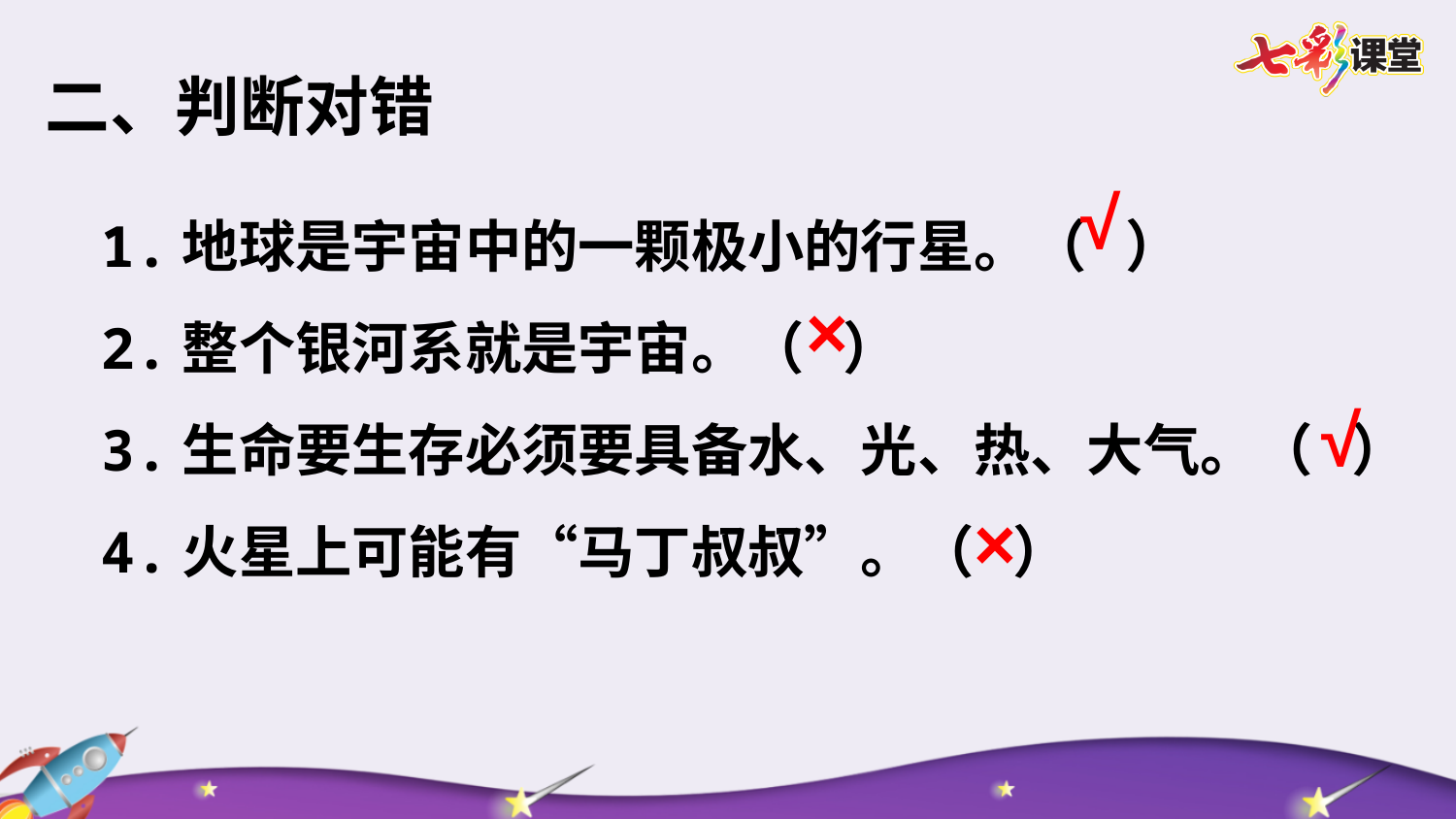

二、判断对错
√
1.地球是宇宙中的一颗极小的行星。（   ）
2.整个银河系就是宇宙。（   ）
3.生命要生存必须要具备水、光、热、大气。（   ）
4.火星上可能有“马丁叔叔”。（   ）
×
√
×